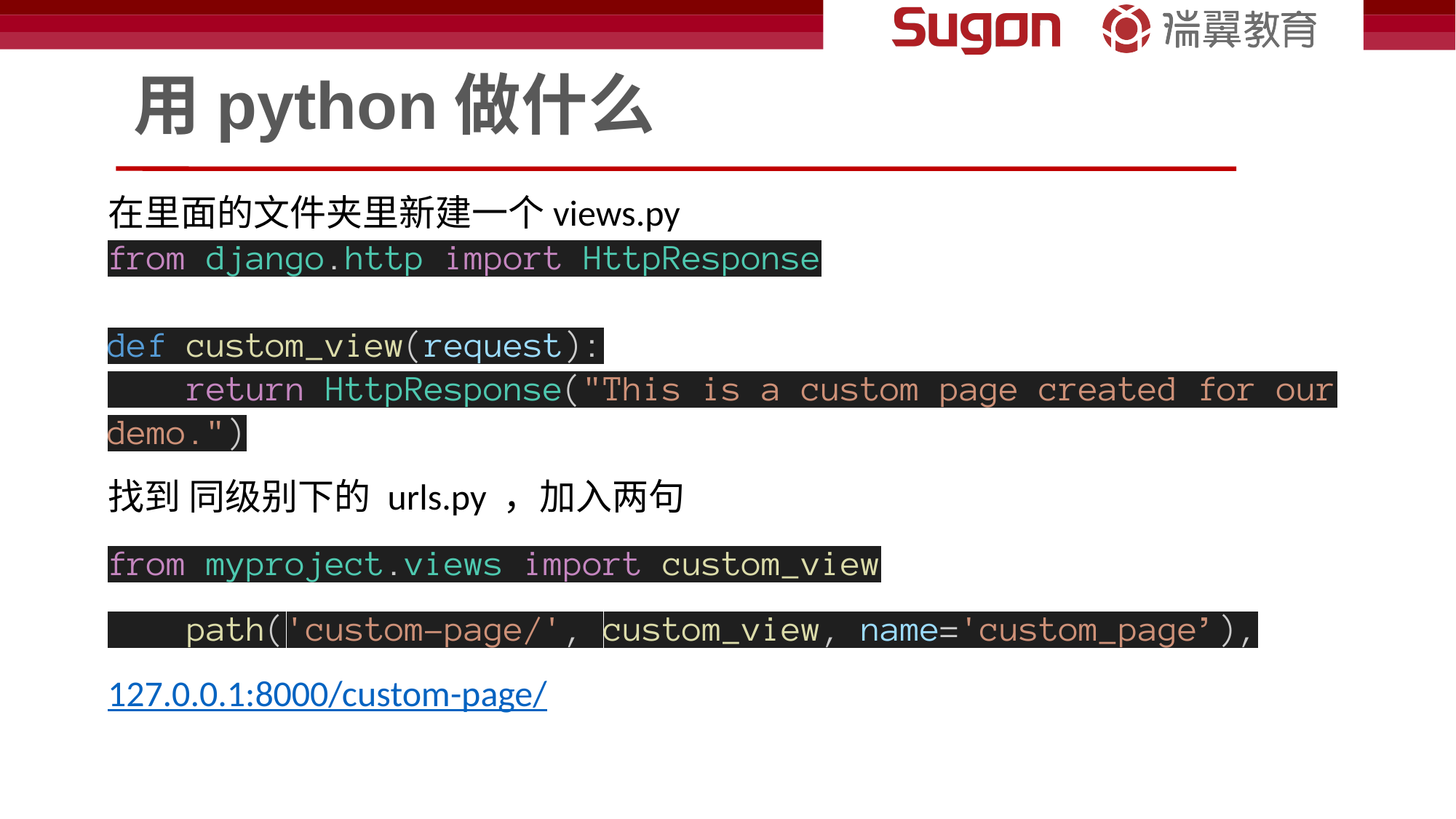

# 用python做什么
在里面的文件夹里新建一个views.py
from django.http import HttpResponse
def custom_view(request):
    return HttpResponse("This is a custom page created for our demo.")
找到 同级别下的 urls.py ，加入两句
from myproject.views import custom_view
    path('custom-page/', custom_view, name='custom_page’),
127.0.0.1:8000/custom-page/